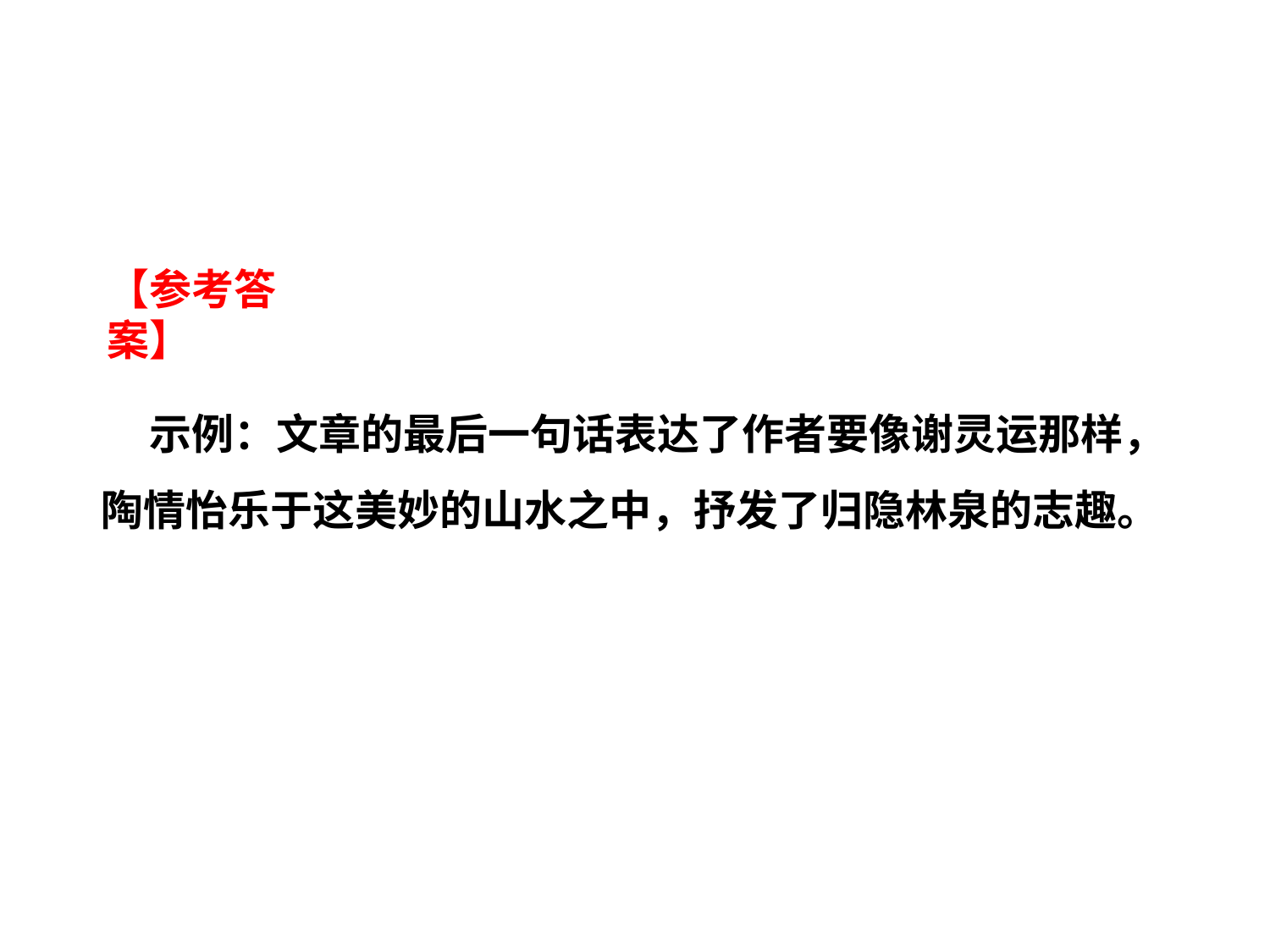

【参考答案】
    示例：文章的最后一句话表达了作者要像谢灵运那样，陶情怡乐于这美妙的山水之中，抒发了归隐林泉的志趣。